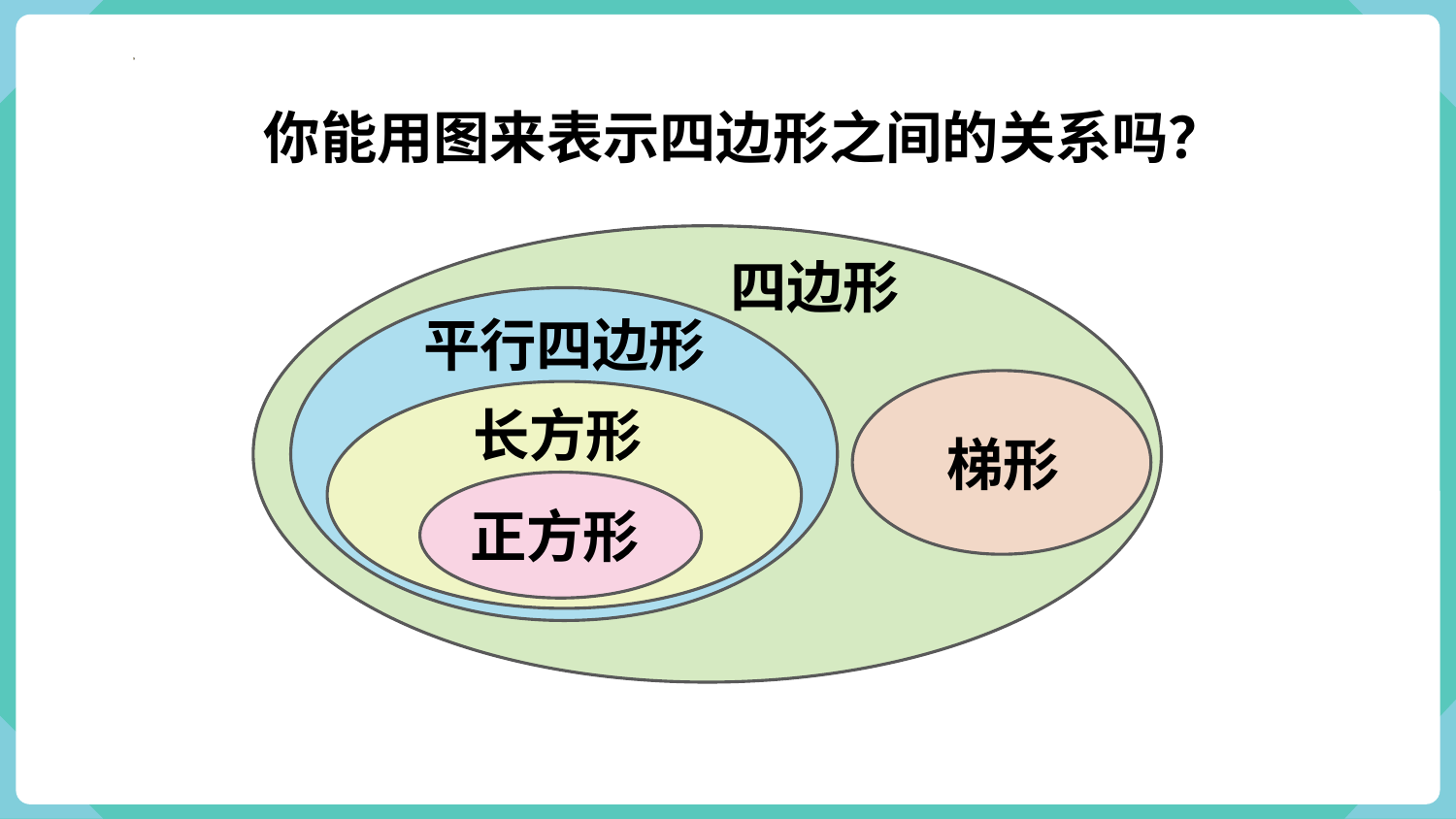

你能用图来表示四边形之间的关系吗？

四边形

平行四边形

梯形

长方形

正方形